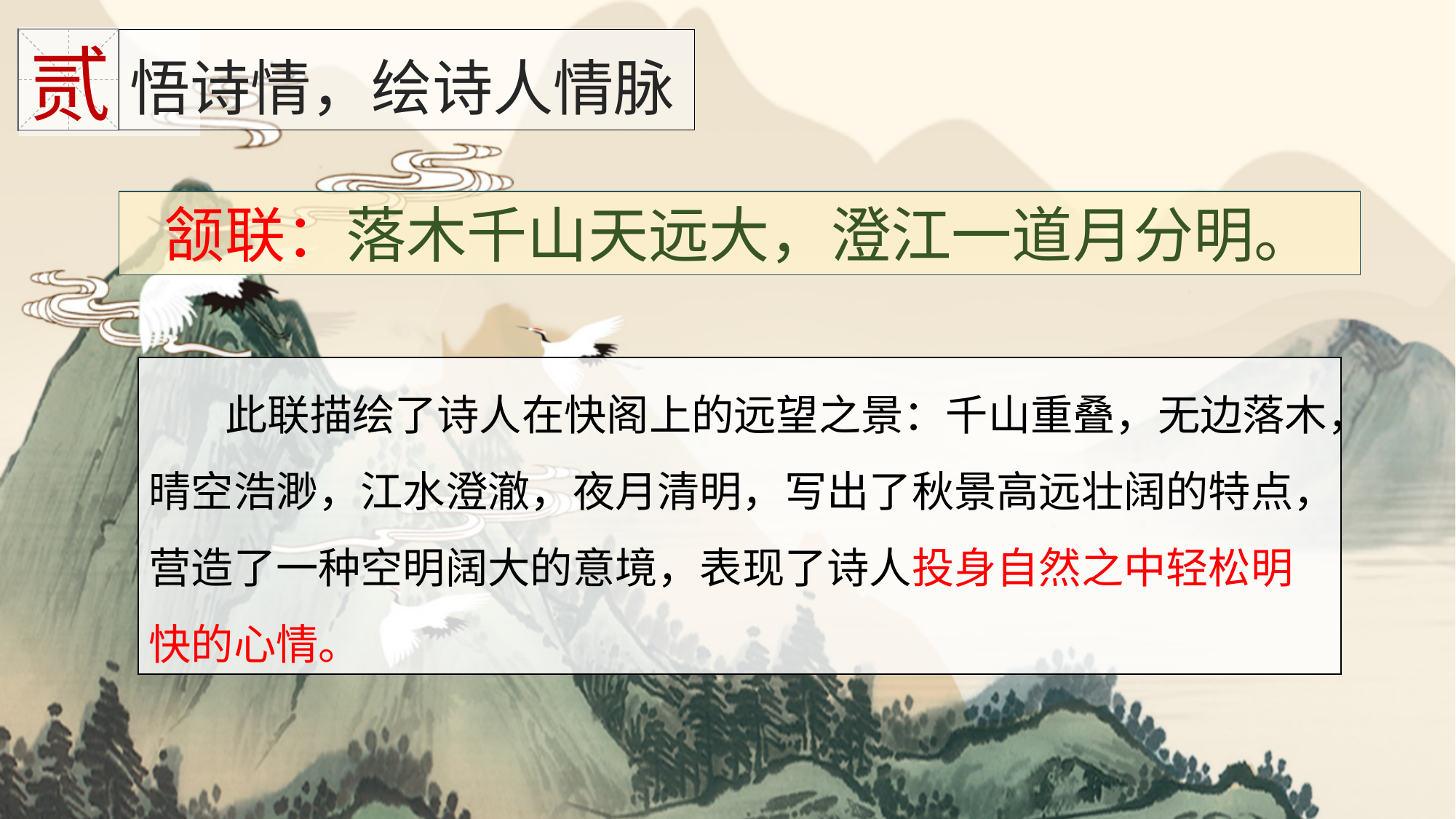

贰

悟诗情，绘诗人情脉
颔联：落木千山天远大，澄江一道月分明。
       此联描绘了诗人在快阁上的远望之景：千山重叠，无边落木，晴空浩渺，江水澄澈，夜月清明，写出了秋景高远壮阔的特点，营造了一种空明阔大的意境，表现了诗人投身自然之中轻松明快的心情。